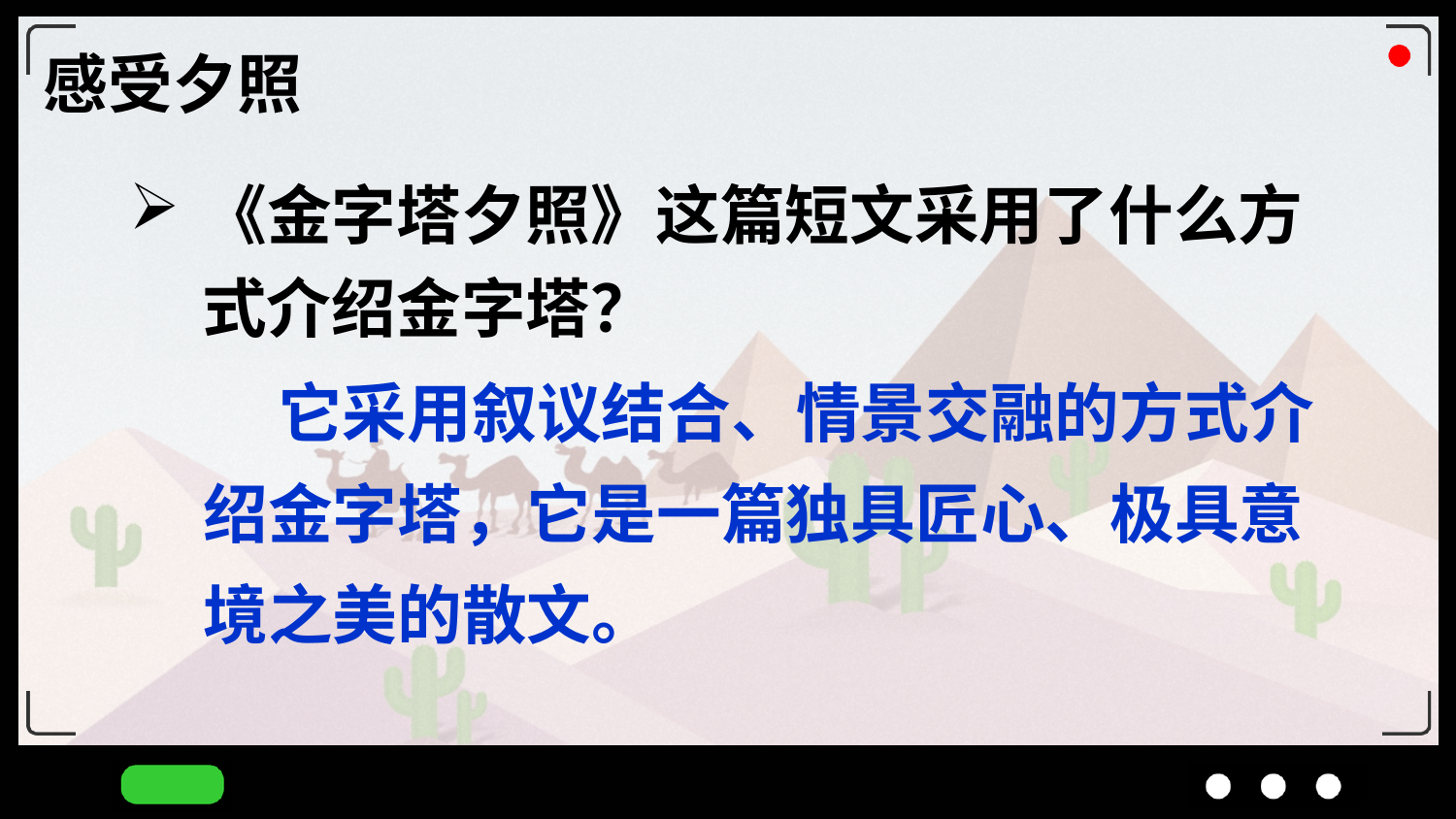

感受夕照
《金字塔夕照》这篇短文采用了什么方式介绍金字塔？
    它采用叙议结合、情景交融的方式介绍金字塔，它是一篇独具匠心、极具意境之美的散文。